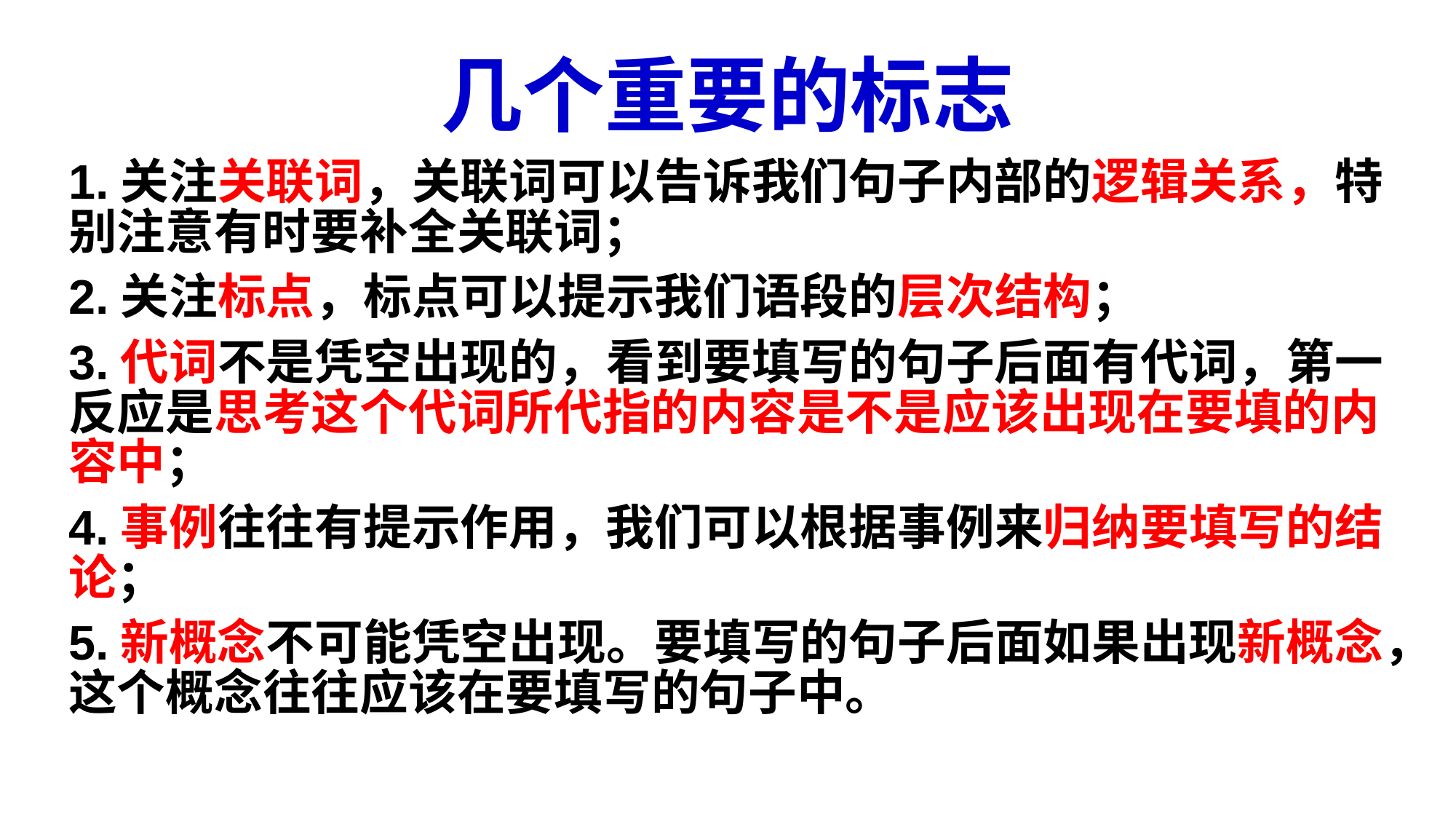

几个重要的标志
1.关注关联词，关联词可以告诉我们句子内部的逻辑关系，特别注意有时要补全关联词；
2.关注标点，标点可以提示我们语段的层次结构；
3.代词不是凭空出现的，看到要填写的句子后面有代词，第一反应是思考这个代词所代指的内容是不是应该出现在要填的内容中；
4.事例往往有提示作用，我们可以根据事例来归纳要填写的结论；
5.新概念不可能凭空出现。要填写的句子后面如果出现新概念，这个概念往往应该在要填写的句子中。